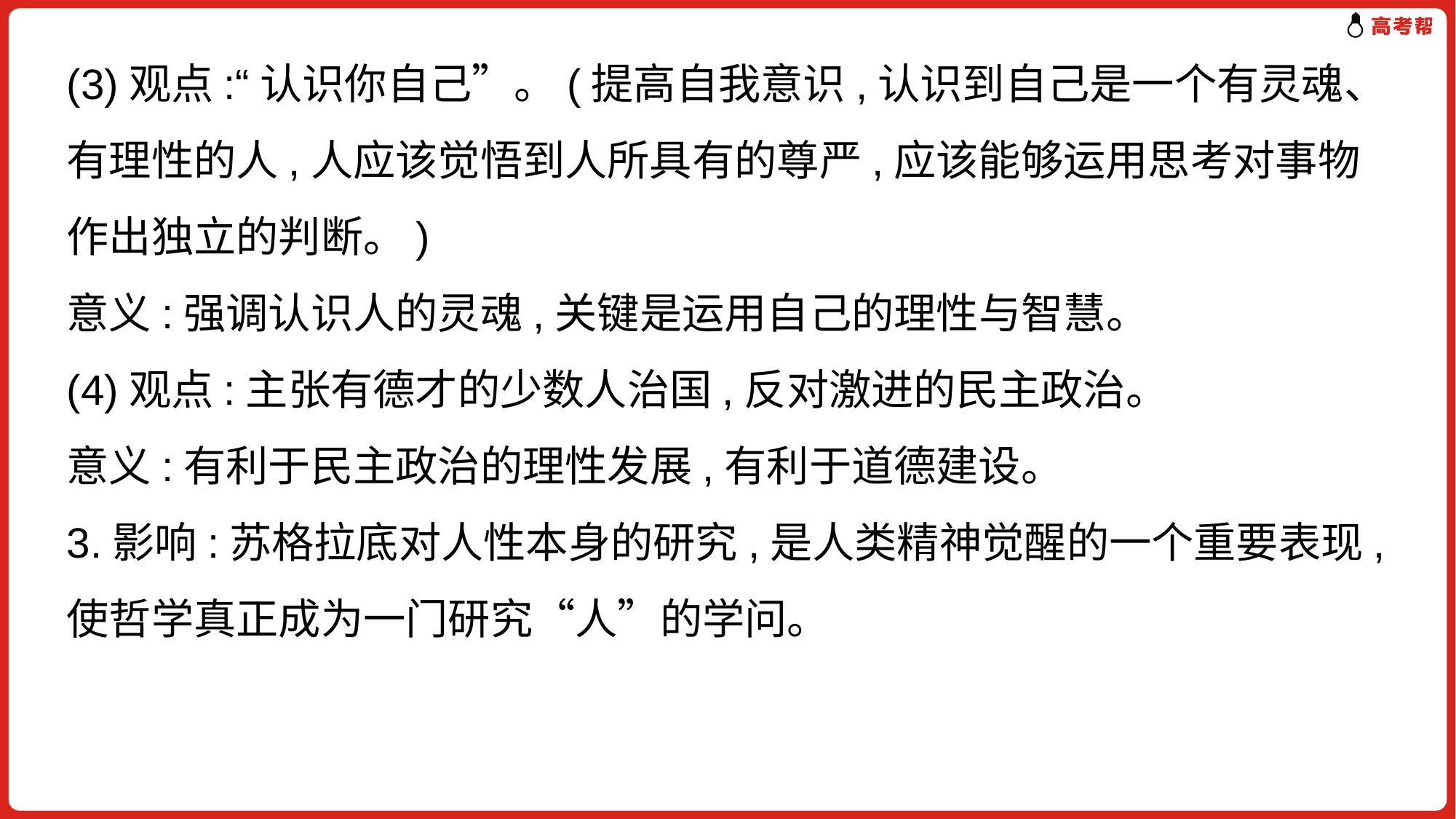

(3)观点:“认识你自己”。(提高自我意识,认识到自己是一个有灵魂、有理性的人,人应该觉悟到人所具有的尊严,应该能够运用思考对事物作出独立的判断。)
意义:强调认识人的灵魂,关键是运用自己的理性与智慧。
(4)观点:主张有德才的少数人治国,反对激进的民主政治。
意义:有利于民主政治的理性发展,有利于道德建设。
3.影响:苏格拉底对人性本身的研究,是人类精神觉醒的一个重要表现,使哲学真正成为一门研究“人”的学问。